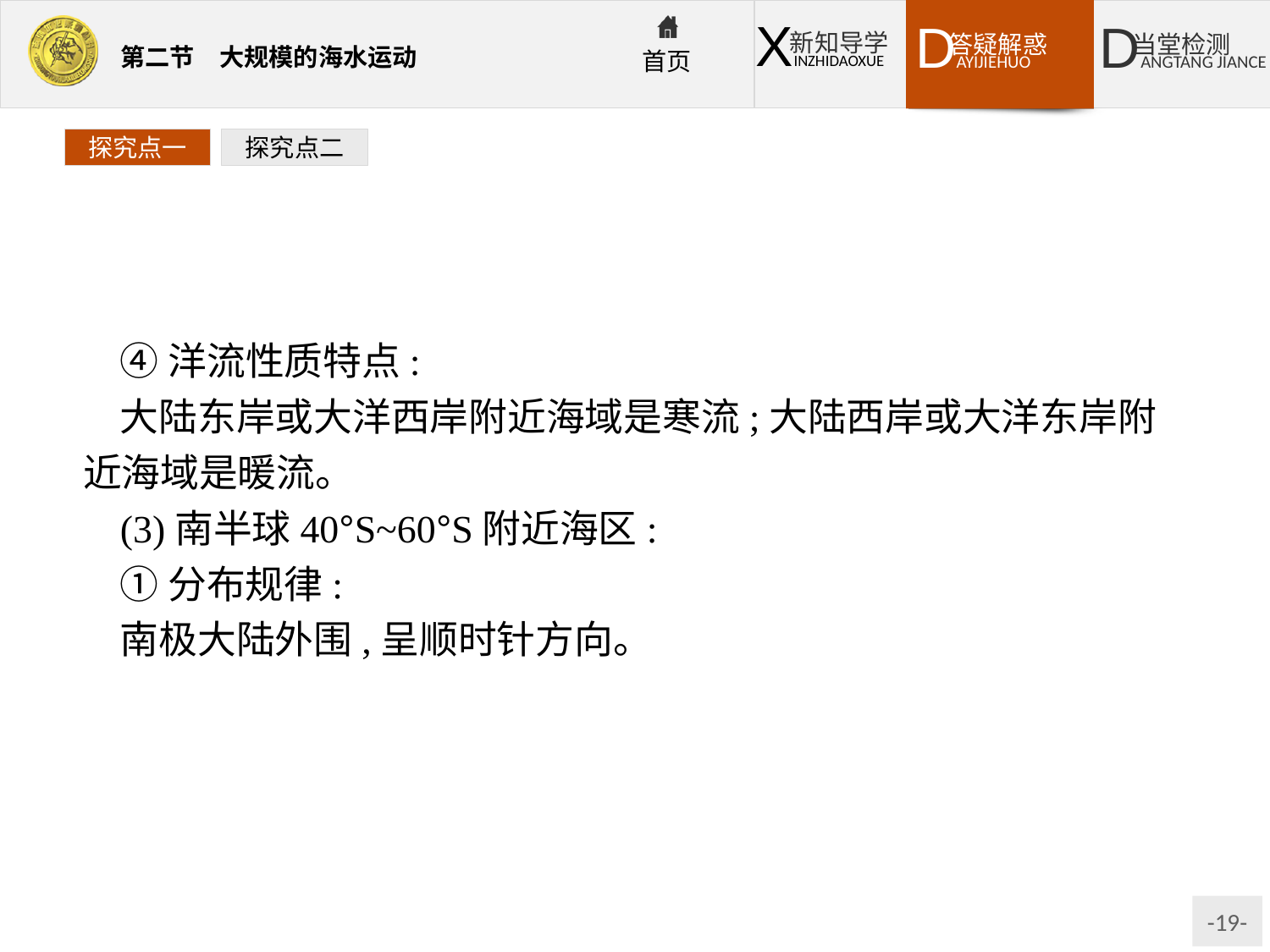

探究点一
探究点二
④洋流性质特点:
大陆东岸或大洋西岸附近海域是寒流;大陆西岸或大洋东岸附近海域是暖流。
(3)南半球40°S~60°S附近海区:
①分布规律:
南极大陆外围,呈顺时针方向。